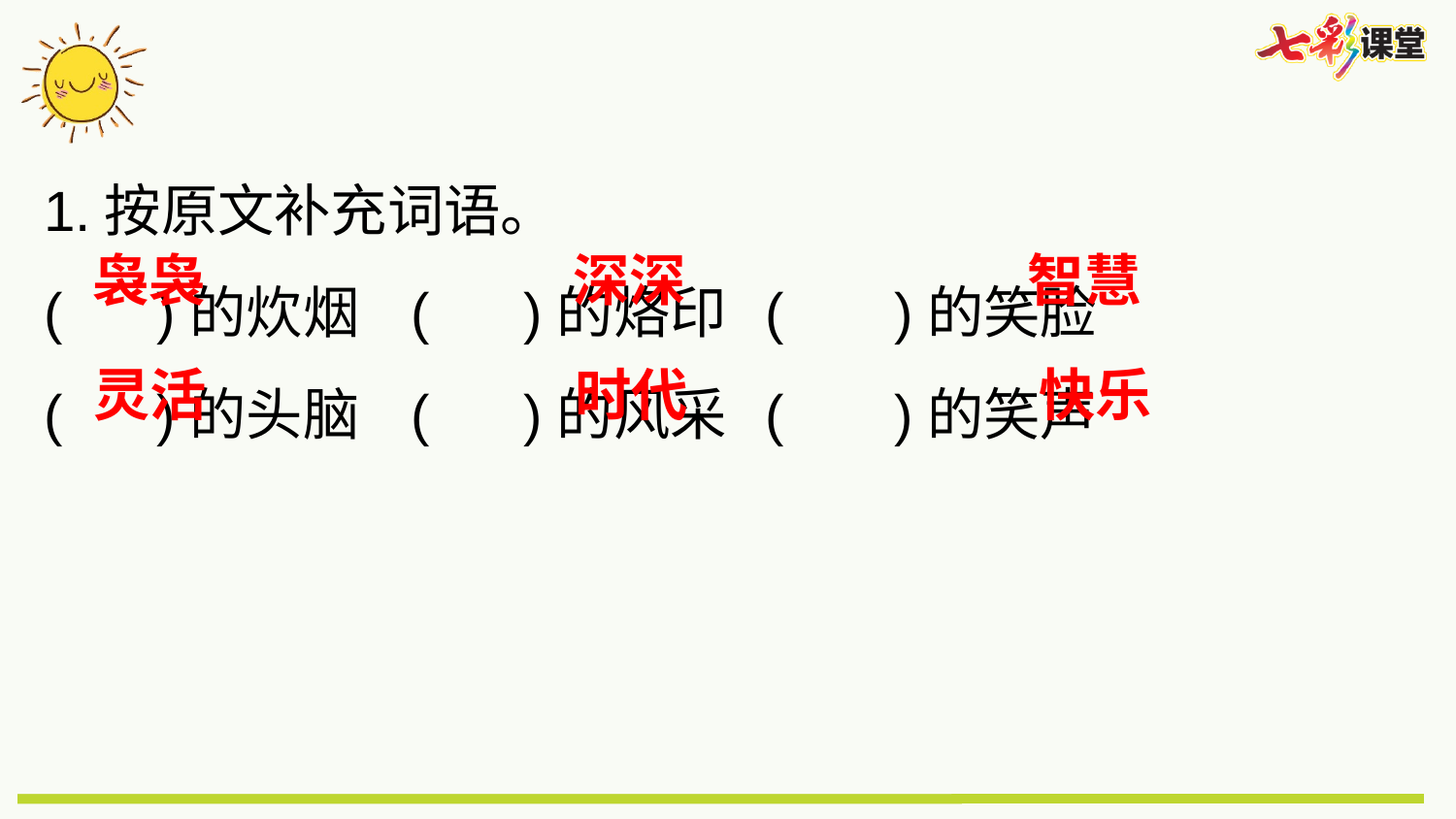

1.按原文补充词语。
(      )的炊烟   (      )的烙印  (       )的笑脸
(      )的头脑   (      )的风采  (       )的笑声

袅袅
深深
智慧
灵活
时代
 快乐